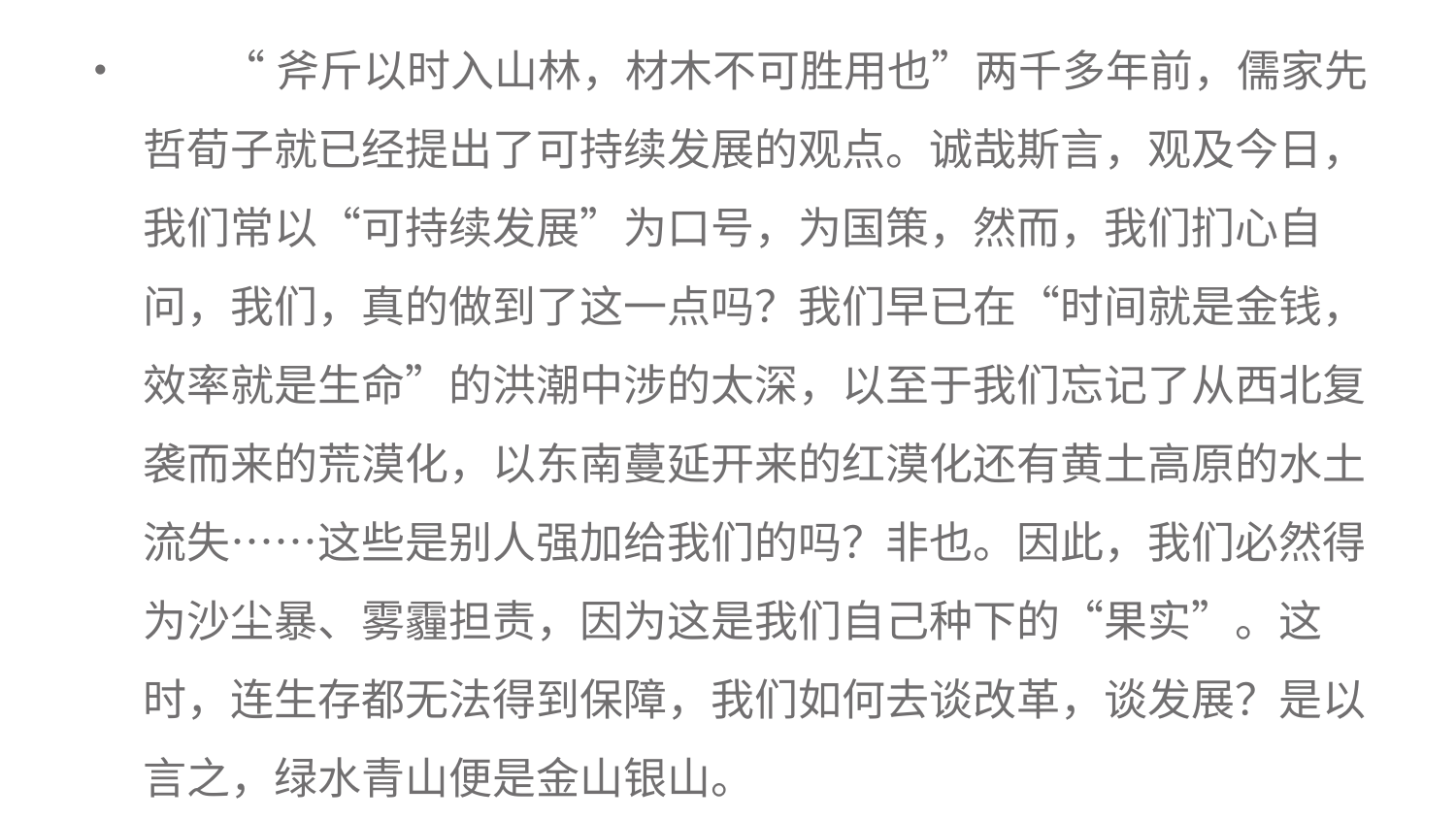

“斧斤以时入山林，材木不可胜用也”两千多年前，儒家先哲荀子就已经提出了可持续发展的观点。诚哉斯言，观及今日，我们常以“可持续发展”为口号，为国策，然而，我们扪心自问，我们，真的做到了这一点吗？我们早已在“时间就是金钱，效率就是生命”的洪潮中涉的太深，以至于我们忘记了从西北复袭而来的荒漠化，以东南蔓延开来的红漠化还有黄土高原的水土流失……这些是别人强加给我们的吗？非也。因此，我们必然得为沙尘暴、雾霾担责，因为这是我们自己种下的“果实”。这时，连生存都无法得到保障，我们如何去谈改革，谈发展？是以言之，绿水青山便是金山银山。